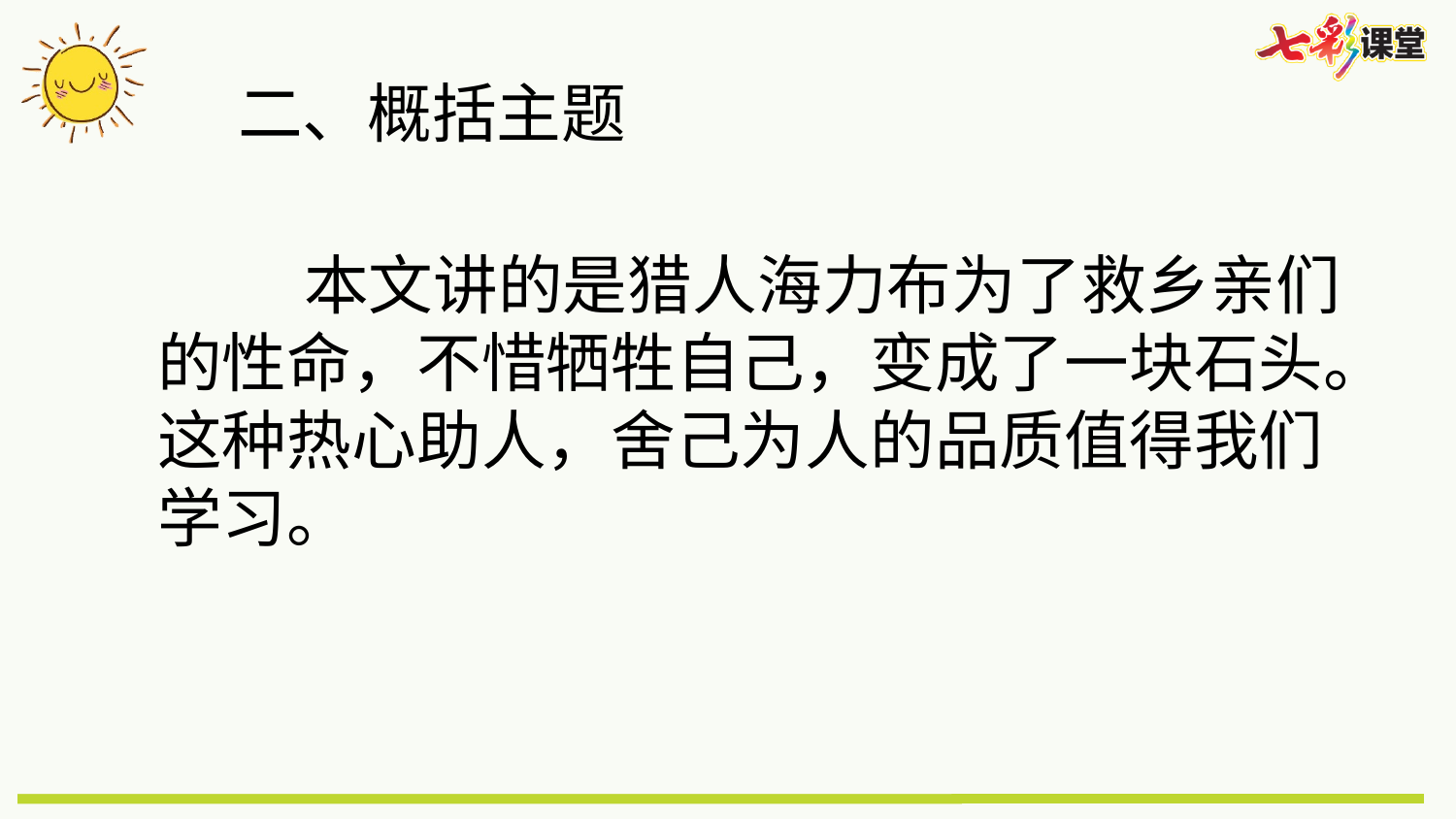

二、概括主题
         本文讲的是猎人海力布为了救乡亲们的性命，不惜牺牲自己，变成了一块石头。这种热心助人，舍己为人的品质值得我们学习。